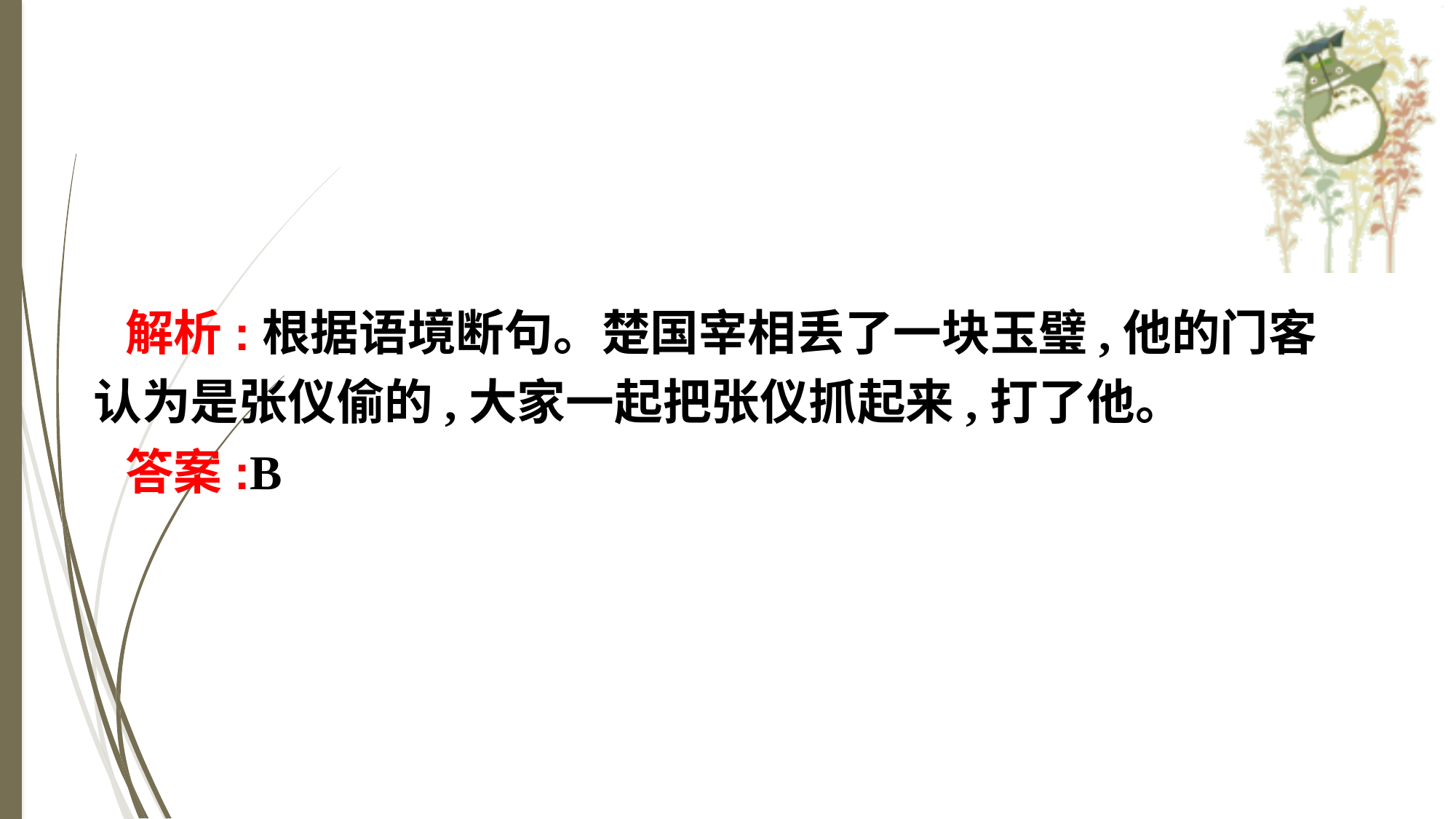

解析:根据语境断句。楚国宰相丢了一块玉璧,他的门客认为是张仪偷的,大家一起把张仪抓起来,打了他。
答案:B